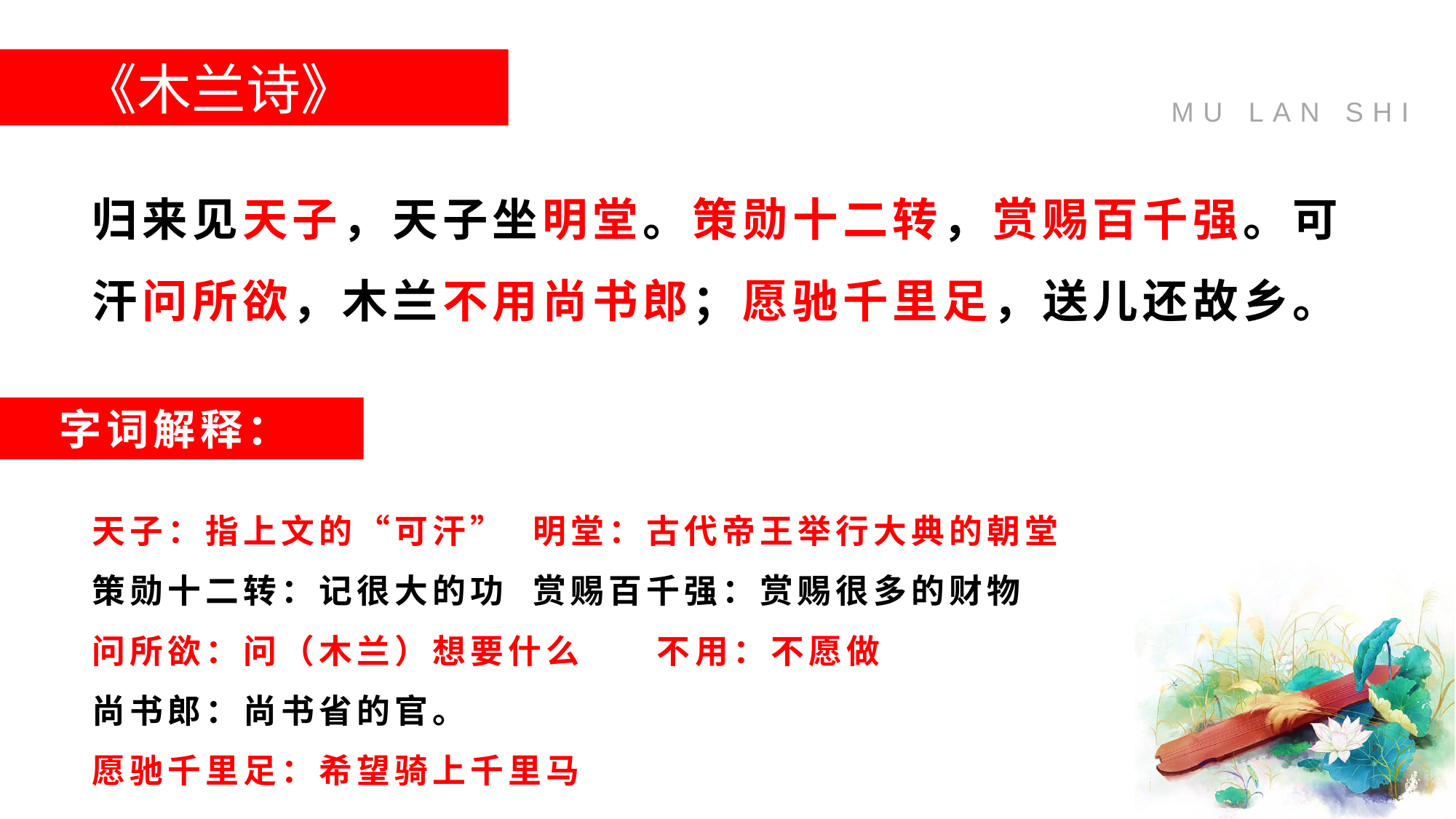

《木兰诗》
归来见天子，天子坐明堂。策勋十二转，赏赐百千强。可汗问所欲，木兰不用尚书郎；愿驰千里足，送儿还故乡。
字词解释：
天子：指上文的“可汗”  明堂：古代帝王举行大典的朝堂
策勋十二转：记很大的功  赏赐百千强：赏赐很多的财物
问所欲：问（木兰）想要什么      不用：不愿做
尚书郎：尚书省的官。
愿驰千里足：希望骑上千里马